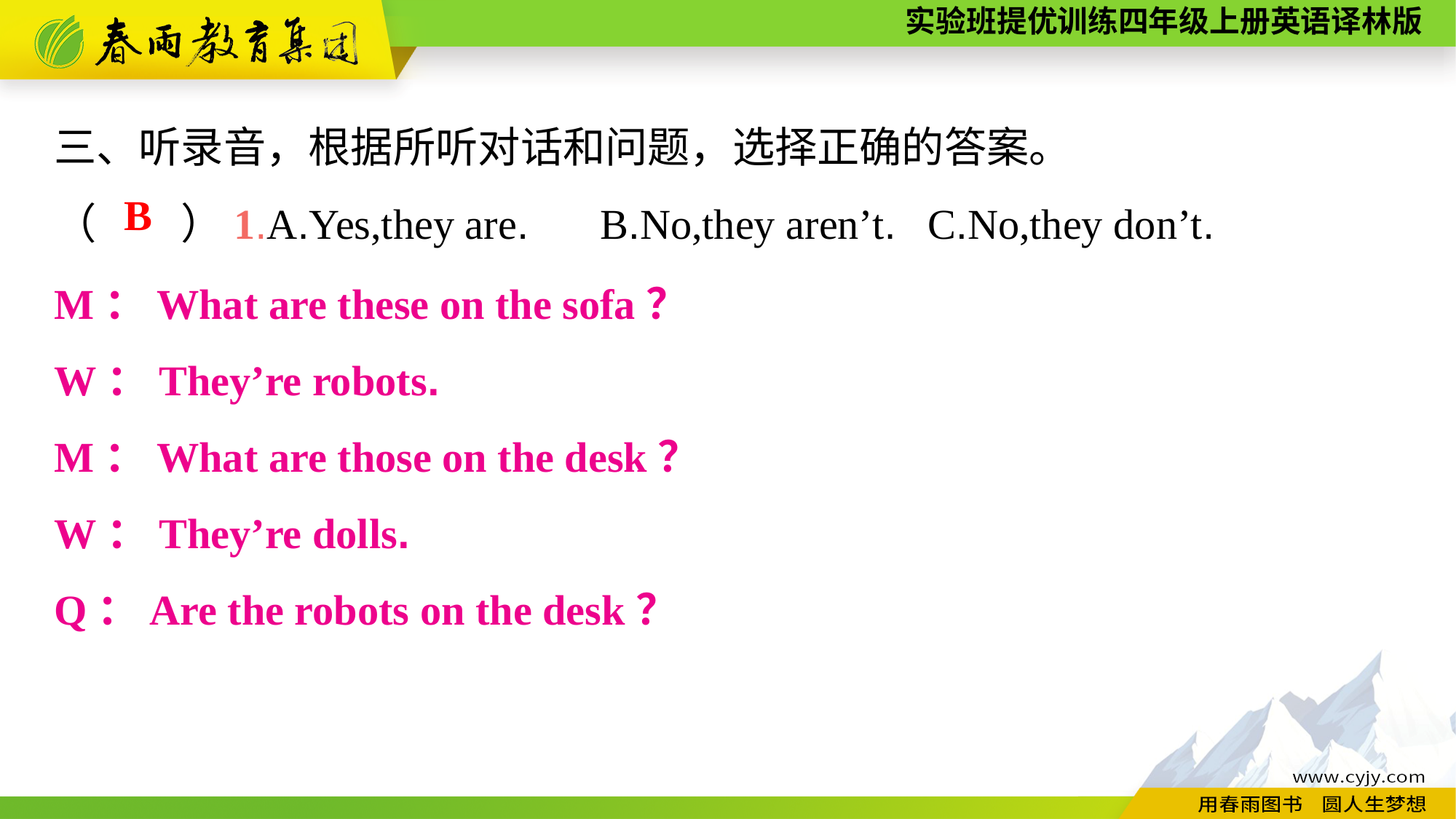

三、听录音，根据所听对话和问题，选择正确的答案。
（　　）1.A.Yes,they are.	B.No,they aren’t.	C.No,they don’t.
B
M：What are these on the sofa？
W：They’re robots.
M：What are those on the desk？
W：They’re dolls.
Q：Are the robots on the desk？